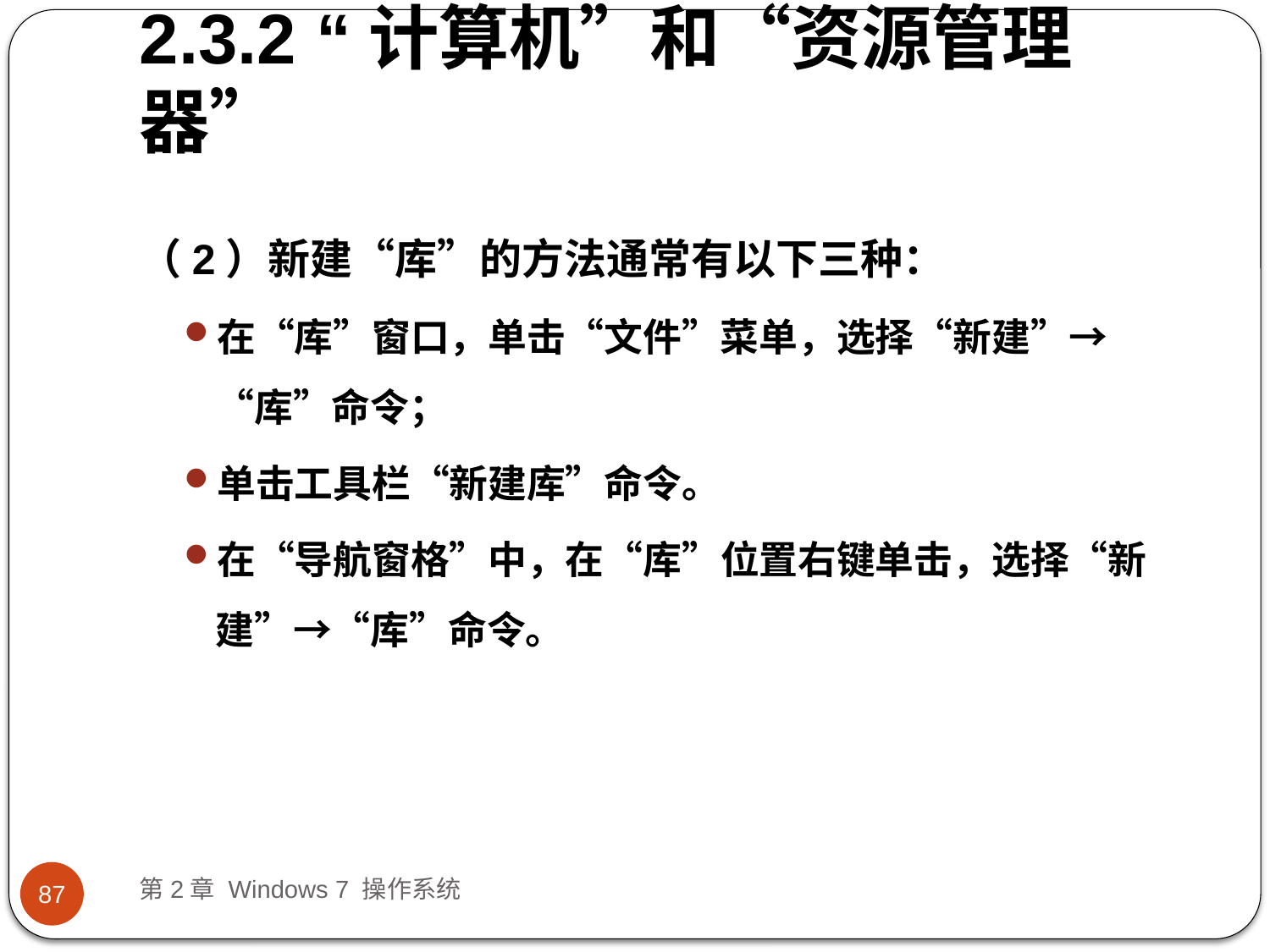

# 2.3.2 “计算机”和“资源管理器”
（2）新建“库”的方法通常有以下三种：
在“库”窗口，单击“文件”菜单，选择“新建”→“库”命令；
单击工具栏“新建库”命令。
在“导航窗格”中，在“库”位置右键单击，选择“新建”→“库”命令。
第2章 Windows 7 操作系统
87